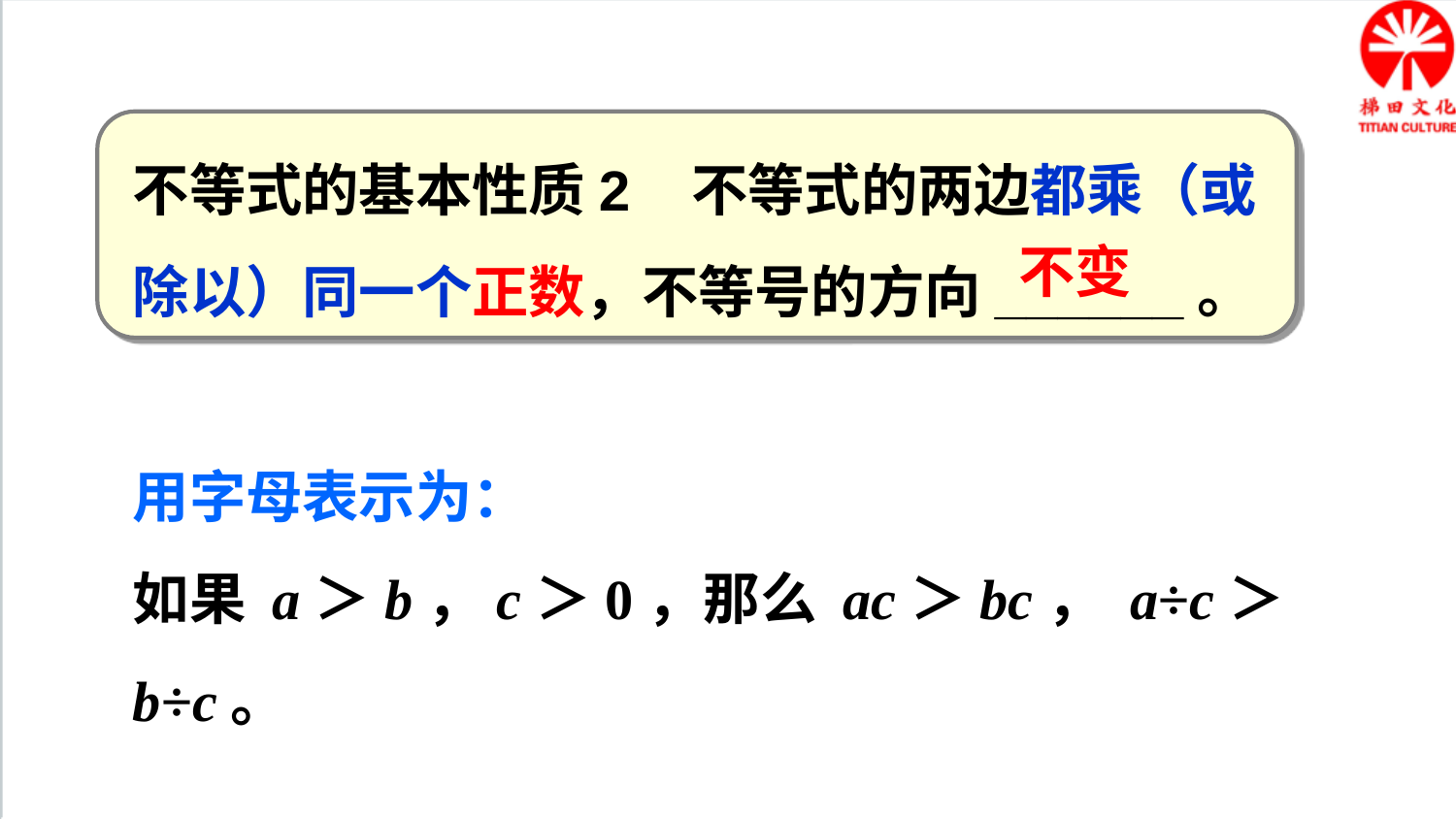

不等式的基本性质2   不等式的两边都乘（或除以）同一个正数，不等号的方向______。
不变
用字母表示为：
如果 a＞b，c＞0，那么 ac＞bc， a÷c＞b÷c。